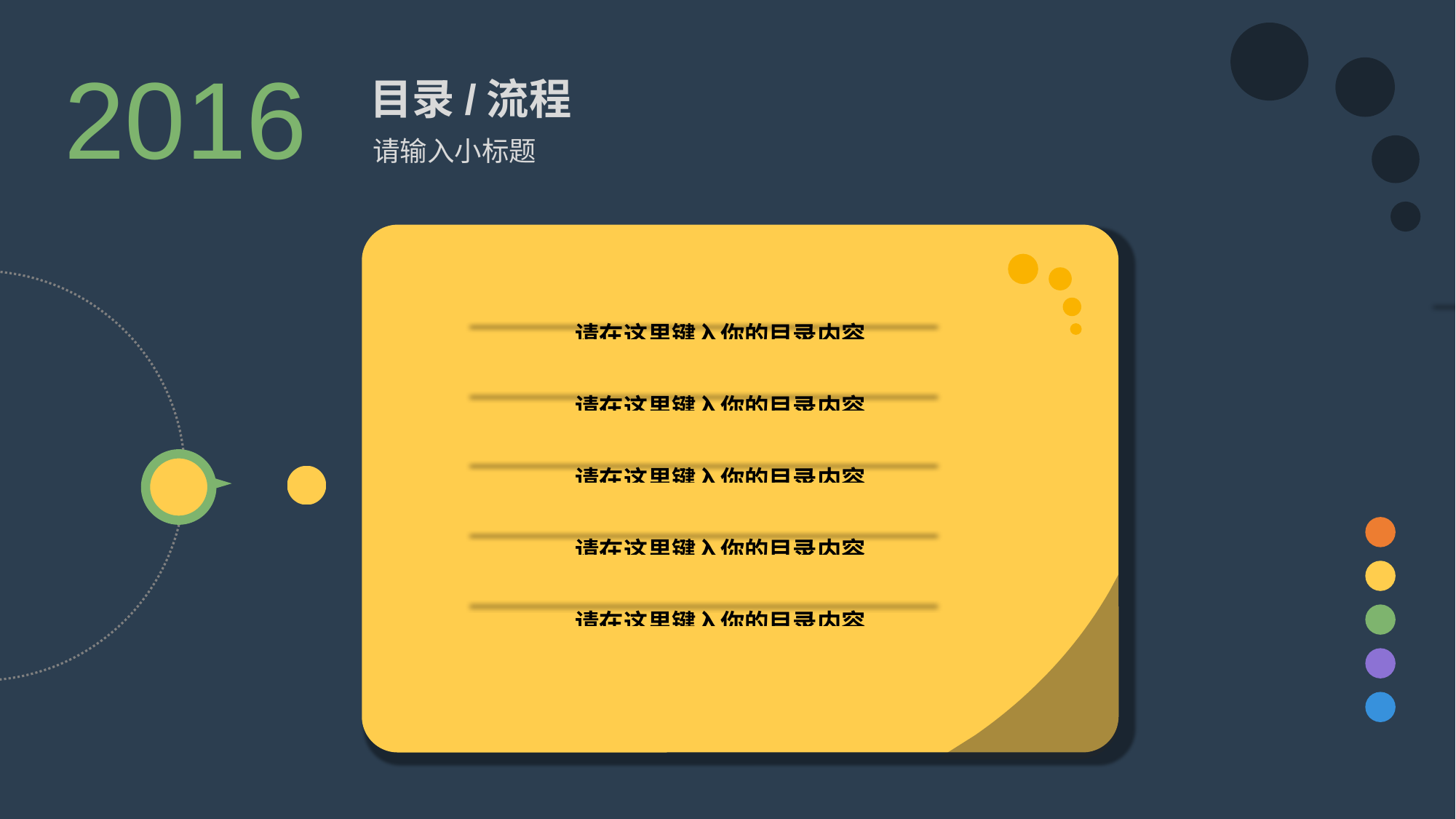

2016
目录/流程
请输入小标题

请在这里键入你的目录内容
请在这里键入你的目录内容

请在这里键入你的目录内容

请在这里键入你的目录内容

请在这里键入你的目录内容

请在这里键入你的目录内容